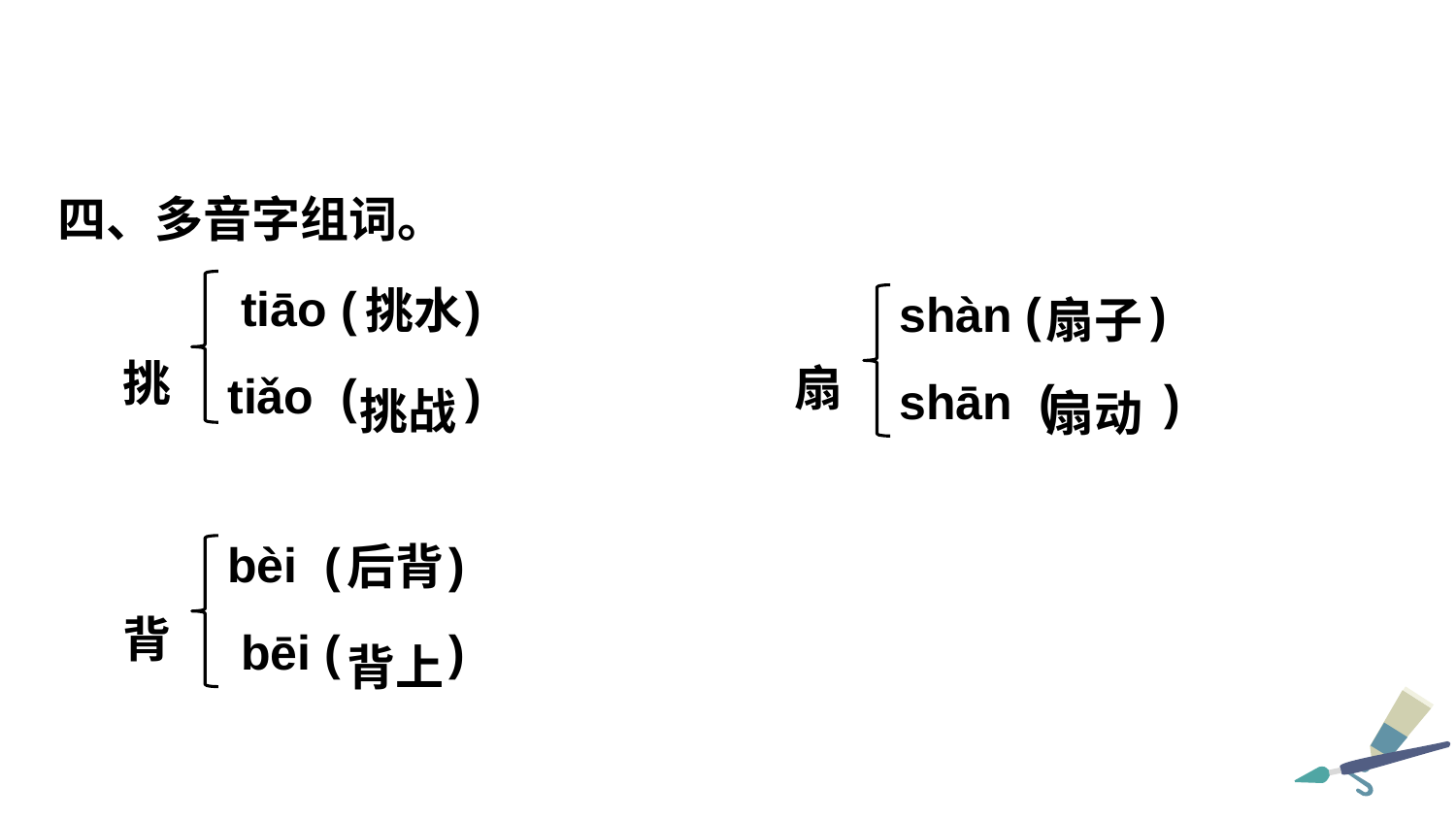

四、多音字组词。
 tiāo (        )
tiǎo  (        )
挑水
shàn (        )
shān  (        )
扇子

挑
扇
挑战
扇动
bèi  (        )
 bēi (        )
后背

背
背上